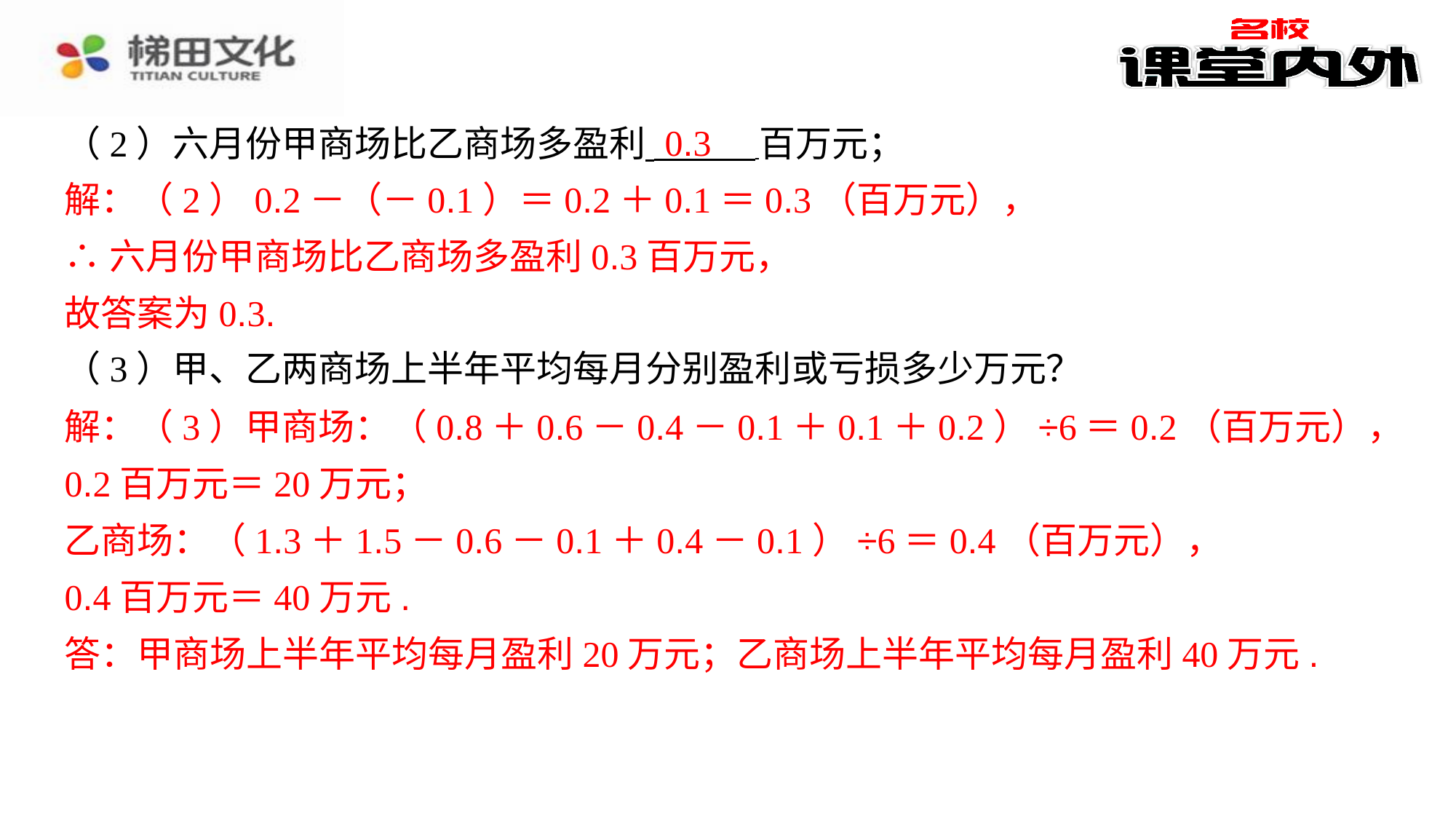

0.3
（2）六月份甲商场比乙商场多盈利                 百万元；
解：（2）0.2－（－0.1）＝0.2＋0.1＝0.3（百万元），
∴六月份甲商场比乙商场多盈利0.3百万元，
故答案为0.3.
（3）甲、乙两商场上半年平均每月分别盈利或亏损多少万元？
解：（3）甲商场：（0.8＋0.6－0.4－0.1＋0.1＋0.2）÷6＝0.2（百万元），
0.2百万元＝20万元；
乙商场：（1.3＋1.5－0.6－0.1＋0.4－0.1）÷6＝0.4（百万元），
0.4百万元＝40万元.
答：甲商场上半年平均每月盈利20万元；乙商场上半年平均每月盈利40万元.
解：（2）0.2－（－0.1）＝0.2＋0.1＝0.3（百万元），
∴六月份甲商场比乙商场多盈利0.3百万元，
故答案为0.3.
解：（3）甲商场：（0.8＋0.6－0.4－0.1＋0.1＋0.2）÷6＝0.2（百万元），
0.2百万元＝20万元；
乙商场：（1.3＋1.5－0.6－0.1＋0.4－0.1）÷6＝0.4（百万元），
0.4百万元＝40万元.
答：甲商场上半年平均每月盈利20万元；乙商场上半年平均每月盈利40万元.